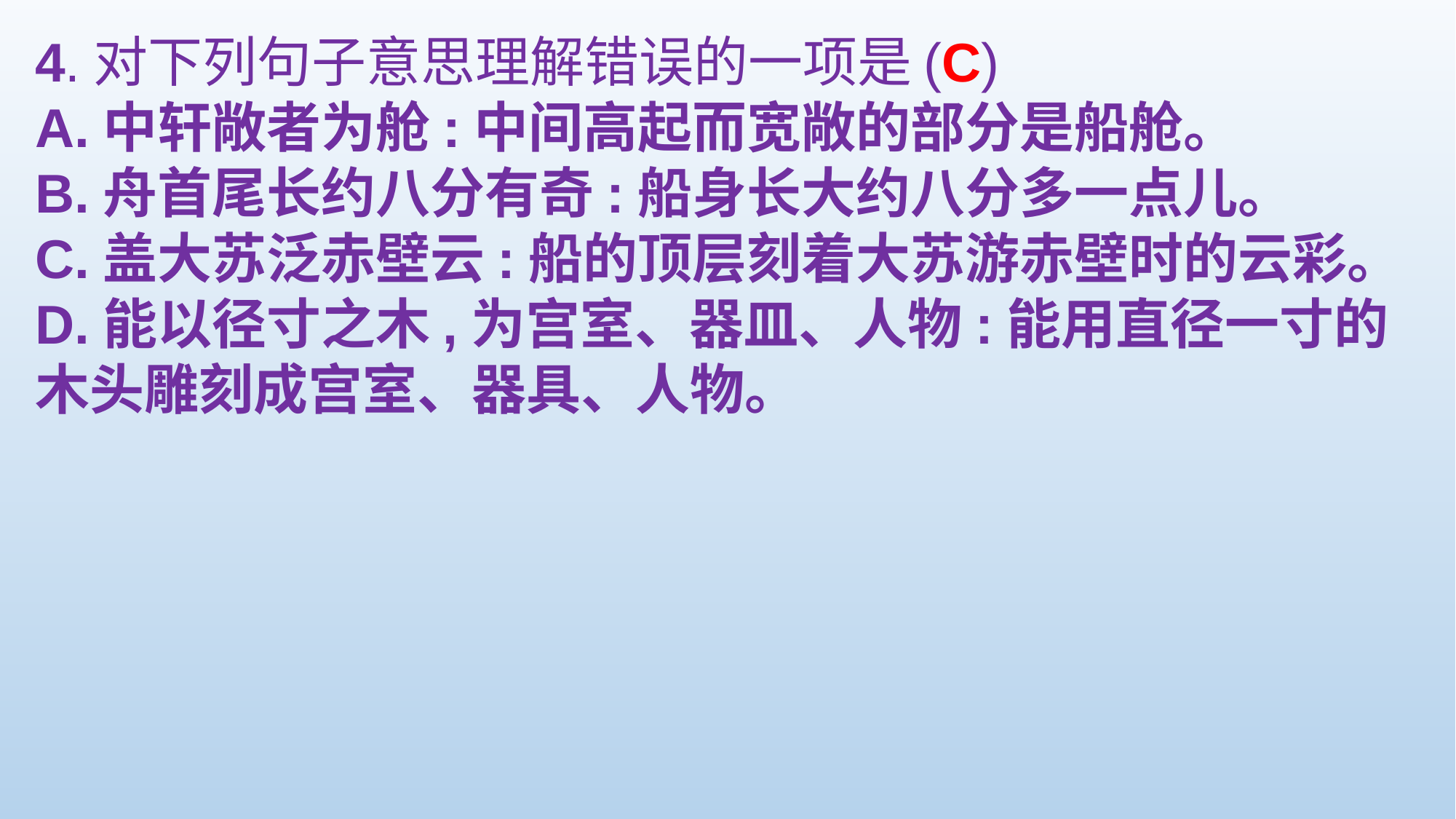

4.对下列句子意思理解错误的一项是
A.中轩敞者为舱:中间高起而宽敞的部分是船舱。
B.舟首尾长约八分有奇:船身长大约八分多一点儿。
C.盖大苏泛赤壁云:船的顶层刻着大苏游赤壁时的云彩。
D.能以径寸之木,为宫室、器皿、人物:能用直径一寸的木头雕刻成宫室、器具、人物。
(C)